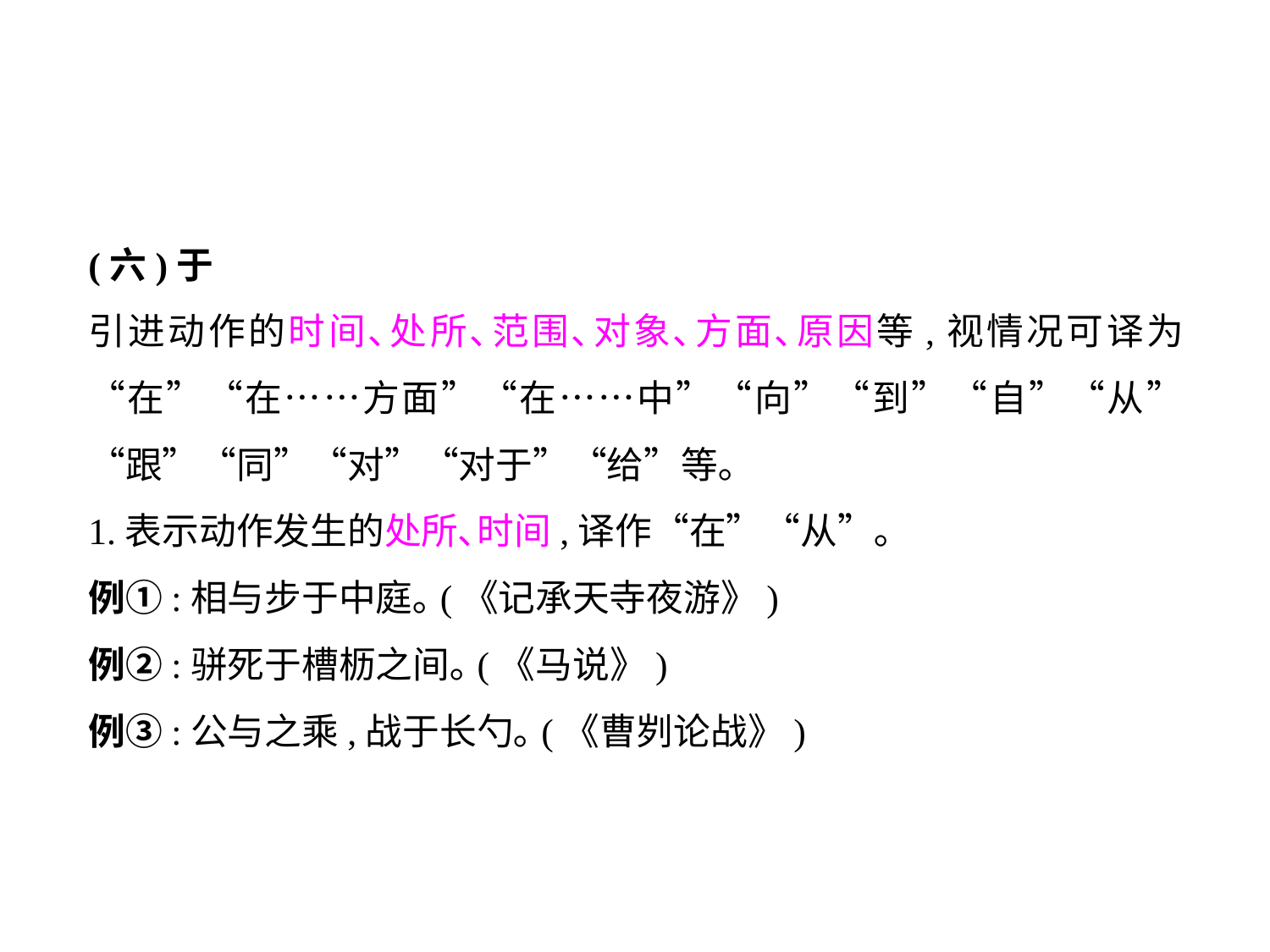

(六)于
引进动作的时间､处所､范围､对象､方面､原因等,视情况可译为“在”“在……方面”“在……中”“向”“到”“自”“从”“跟”“同”“对”“对于”“给”等｡
1.表示动作发生的处所､时间,译作“在”“从”｡
例①:相与步于中庭｡(《记承天寺夜游》)
例②:骈死于槽枥之间｡(《马说》)
例③:公与之乘,战于长勺｡(《曹刿论战》)